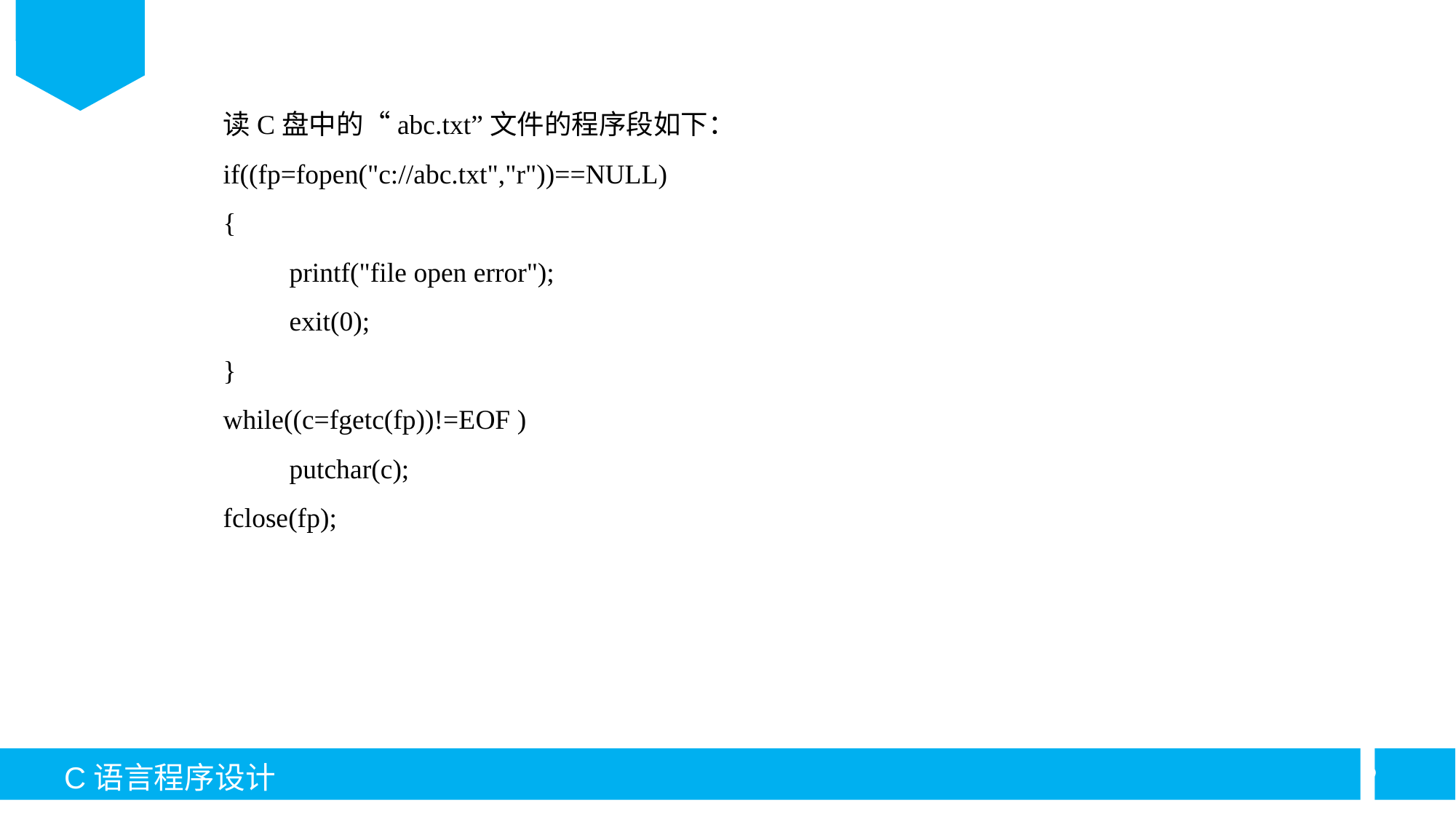

读C盘中的“abc.txt”文件的程序段如下：
if((fp=fopen("c://abc.txt","r"))==NULL)
{
	printf("file open error");
	exit(0);
}
while((c=fgetc(fp))!=EOF )
	putchar(c);
fclose(fp);